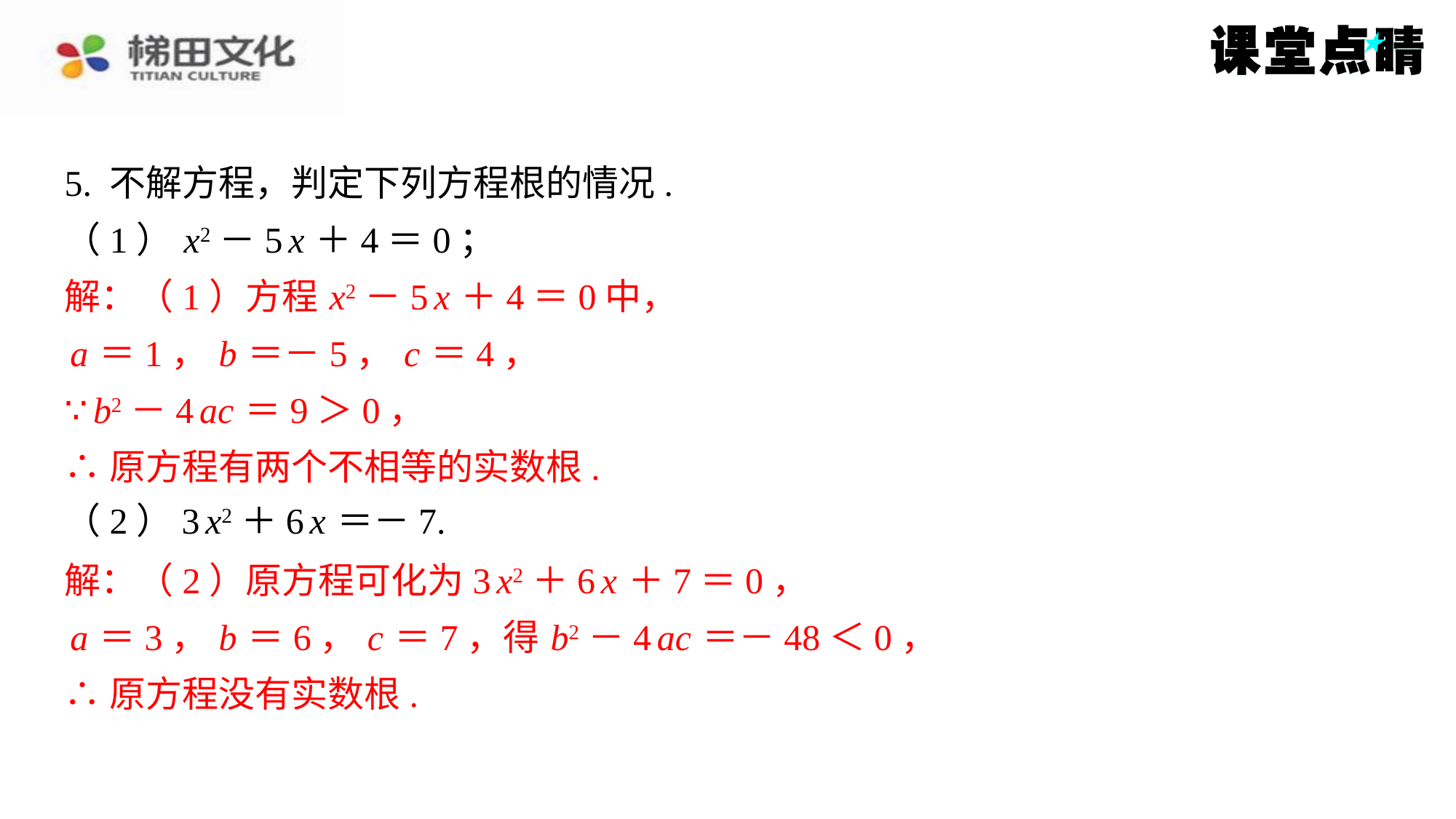

5. 不解方程，判定下列方程根的情况.
（1） x2－5 x ＋4＝0；
解：（1）方程 x2－5 x ＋4＝0中，
 a ＝1， b ＝－5， c ＝4，
∵ b2－4 ac ＝9＞0，
∴原方程有两个不相等的实数根.
（2）3 x2＋6 x ＝－7.
解：（2）原方程可化为3 x2＋6 x ＋7＝0，
 a ＝3， b ＝6， c ＝7，得 b2－4 ac ＝－48＜0，
∴原方程没有实数根.
解：（1）方程 x2－5 x ＋4＝0中，
a ＝1， b ＝－5， c ＝4，
∵ b2－4 ac ＝9＞0，
∴原方程有两个不相等的实数根.
解：（2）原方程可化为3 x2＋6 x ＋7＝0，
a ＝3， b ＝6， c ＝7，得 b2－4 ac ＝－48＜0，
∴原方程没有实数根.